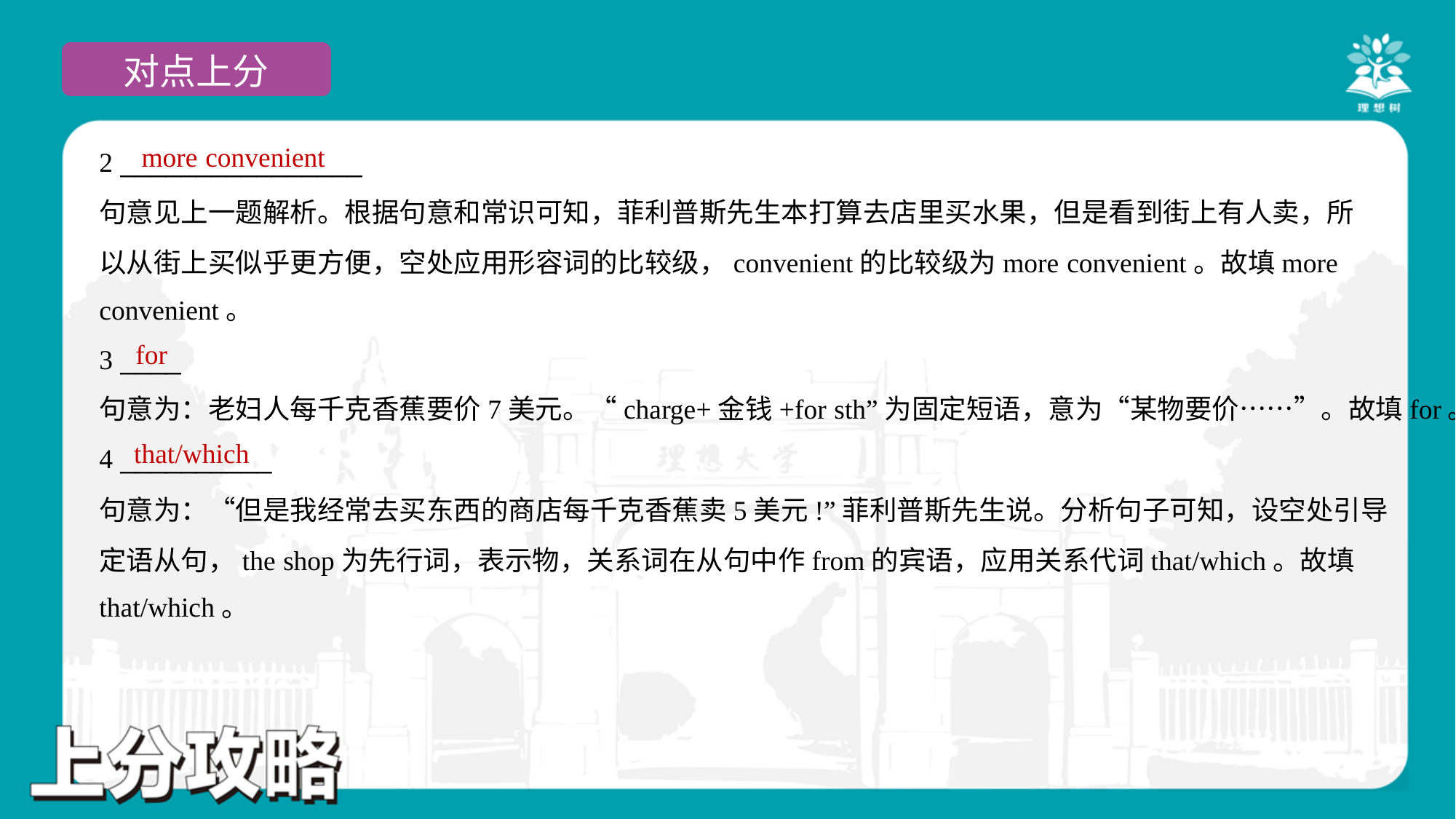

more convenient
2 ________________
句意见上一题解析。根据句意和常识可知，菲利普斯先生本打算去店里买水果，但是看到街上有人卖，所
以从街上买似乎更方便，空处应用形容词的比较级，convenient的比较级为more convenient。故填more
convenient。
for
3 ____
句意为：老妇人每千克香蕉要价7美元。“charge+金钱+for sth”为固定短语，意为“某物要价……”。故填for。
that/which
4 __________
句意为：“但是我经常去买东西的商店每千克香蕉卖5美元!”菲利普斯先生说。分析句子可知，设空处引导
定语从句，the shop为先行词，表示物，关系词在从句中作from的宾语，应用关系代词that/which。故填
that/which。